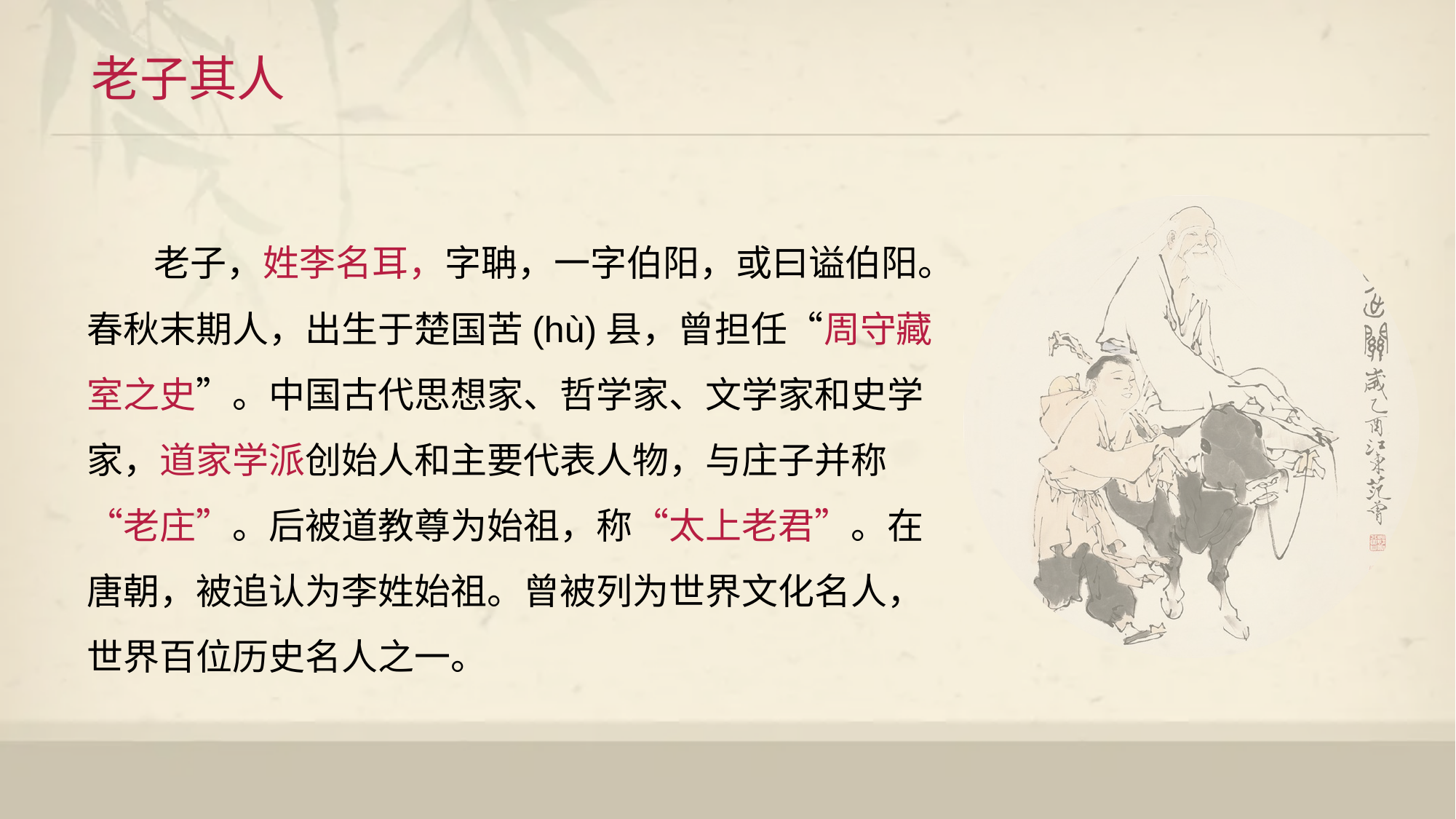

# 老子其人

      老子，姓李名耳，字聃，一字伯阳，或曰谥伯阳。春秋末期人，出生于楚国苦(hù)县，曾担任“周守藏室之史”。中国古代思想家、哲学家、文学家和史学家，道家学派创始人和主要代表人物，与庄子并称“老庄”。后被道教尊为始祖，称“太上老君”。在唐朝，被追认为李姓始祖。曾被列为世界文化名人，世界百位历史名人之一。